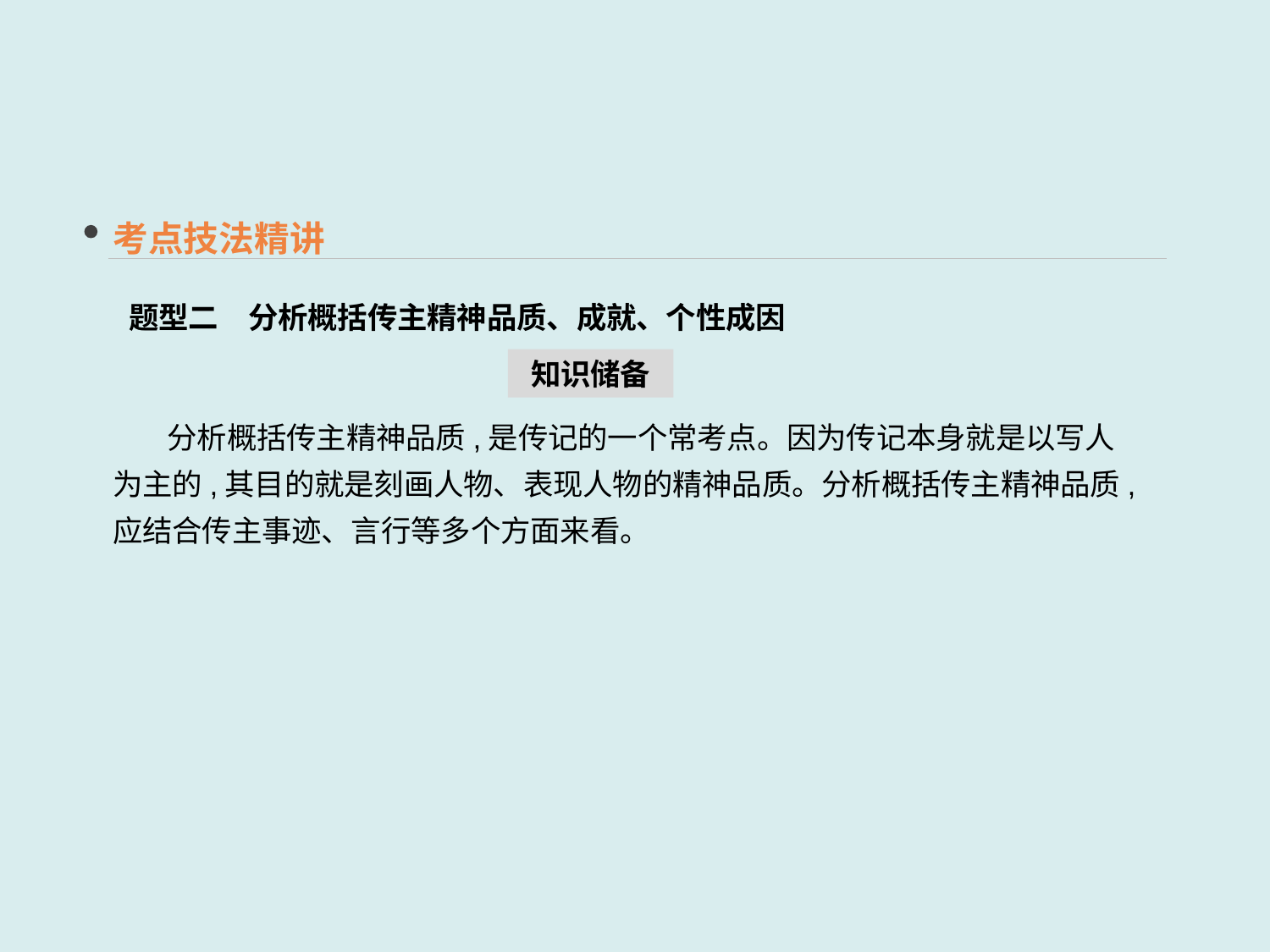

考点技法精讲

题型二　分析概括传主精神品质、成就、个性成因

知识储备

       分析概括传主精神品质,是传记的一个常考点。因为传记本身就是以写人为主的,其目的就是刻画人物、表现人物的精神品质。分析概括传主精神品质,应结合传主事迹、言行等多个方面来看。